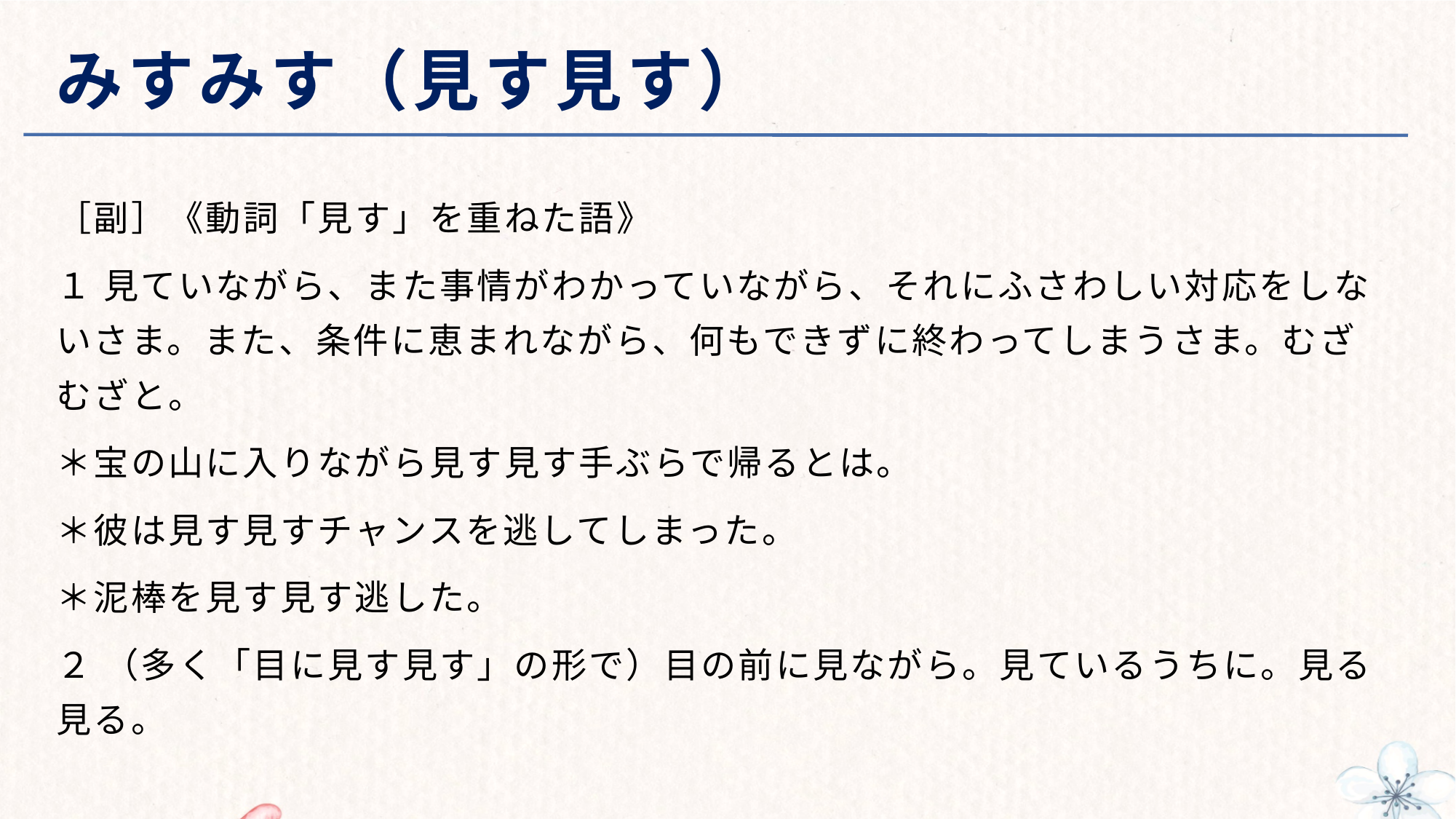

# みすみす（見す見す）
［副］《動詞「見す」を重ねた語》
１ 見ていながら、また事情がわかっていながら、それにふさわしい対応をしないさま。また、条件に恵まれながら、何もできずに終わってしまうさま。むざむざと。
＊宝の山に入りながら見す見す手ぶらで帰るとは。
＊彼は見す見すチャンスを逃してしまった。
＊泥棒を見す見す逃した。
２ （多く「目に見す見す」の形で）目の前に見ながら。見ているうちに。見る見る。